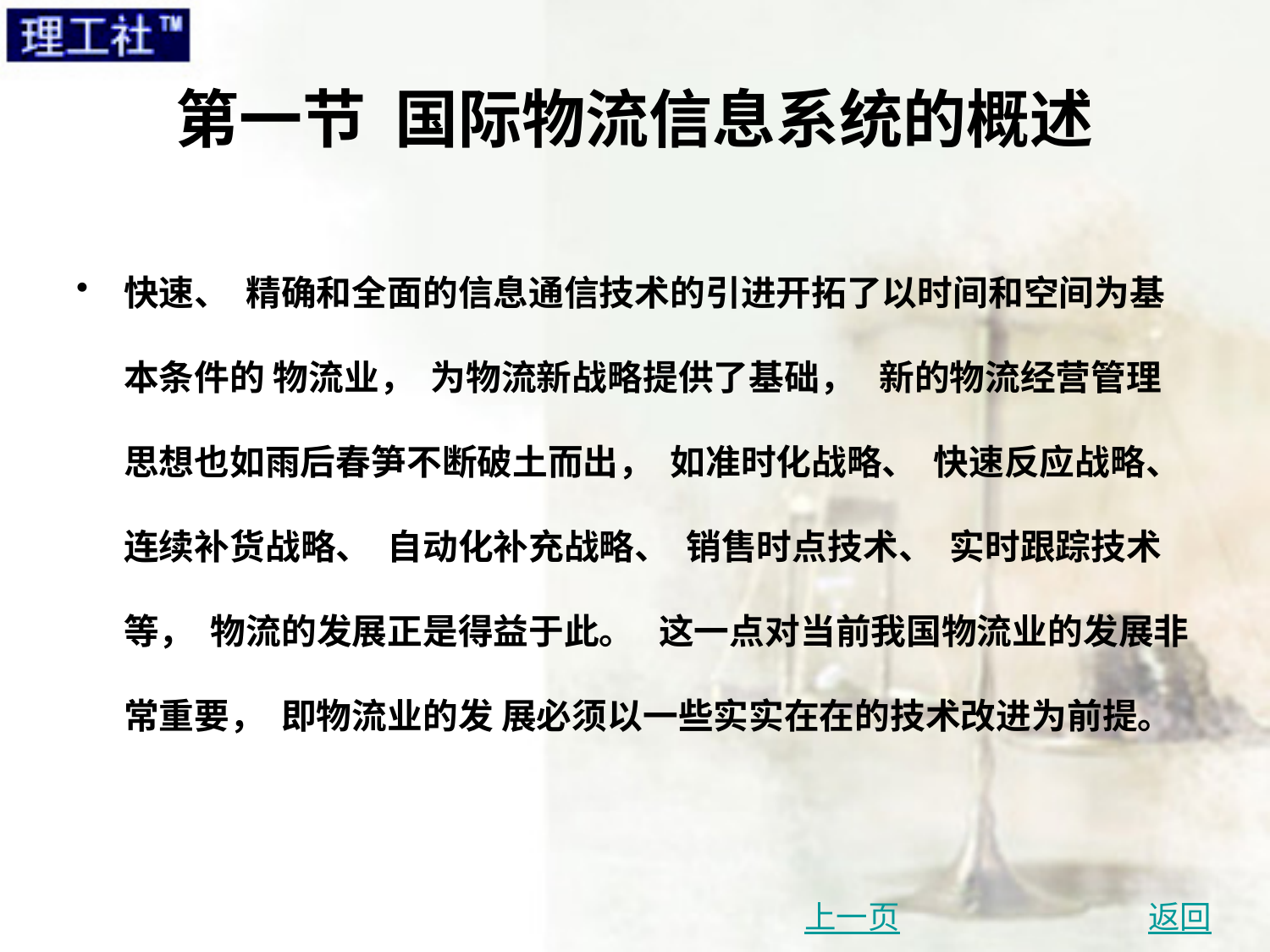

# 第一节  国际物流信息系统的概述
快速、  精确和全面的信息通信技术的引进开拓了以时间和空间为基本条件的 物流业，  为物流新战略提供了基础，   新的物流经营管理思想也如雨后春笋不断破土而出，  如准时化战略、  快速反应战略、  连续补货战略、  自动化补充战略、  销售时点技术、  实时跟踪技术等，  物流的发展正是得益于此。   这一点对当前我国物流业的发展非常重要，  即物流业的发 展必须以一些实实在在的技术改进为前提。

上一页
返回